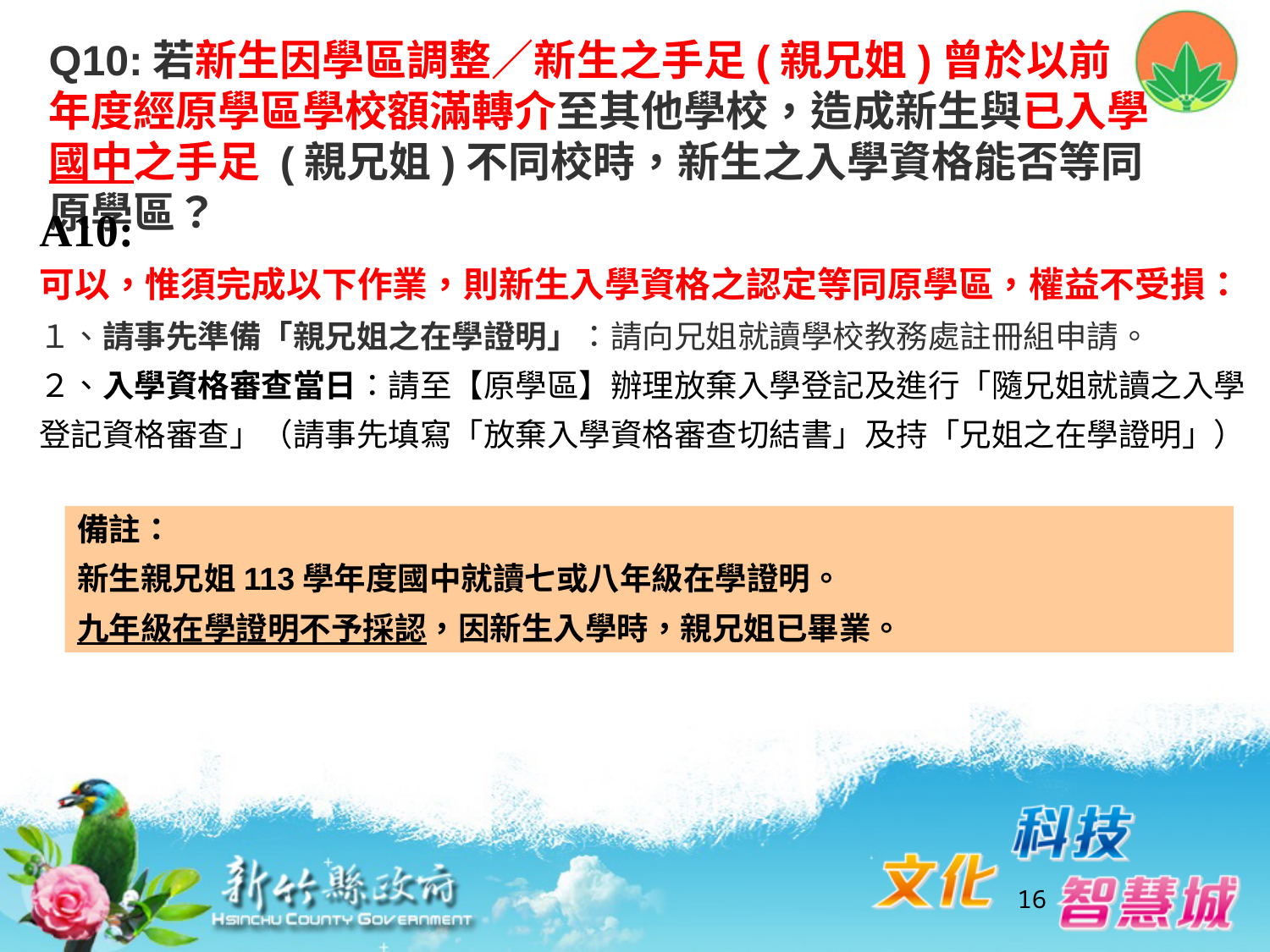

Q10:若新生因學區調整／新生之手足(親兄姐)曾於以前年度經原學區學校額滿轉介至其他學校，造成新生與已入學國中之手足 (親兄姐)不同校時，新生之入學資格能否等同原學區？

A10:
可以，惟須完成以下作業，則新生入學資格之認定等同原學區，權益不受損：
１、請事先準備「親兄姐之在學證明」：請向兄姐就讀學校教務處註冊組申請。
２、入學資格審查當日：請至【原學區】辦理放棄入學登記及進行「隨兄姐就讀之入學登記資格審查」（請事先填寫「放棄入學資格審查切結書」及持「兄姐之在學證明」）
備註：
新生親兄姐113學年度國中就讀七或八年級在學證明。
九年級在學證明不予採認，因新生入學時，親兄姐已畢業。
16